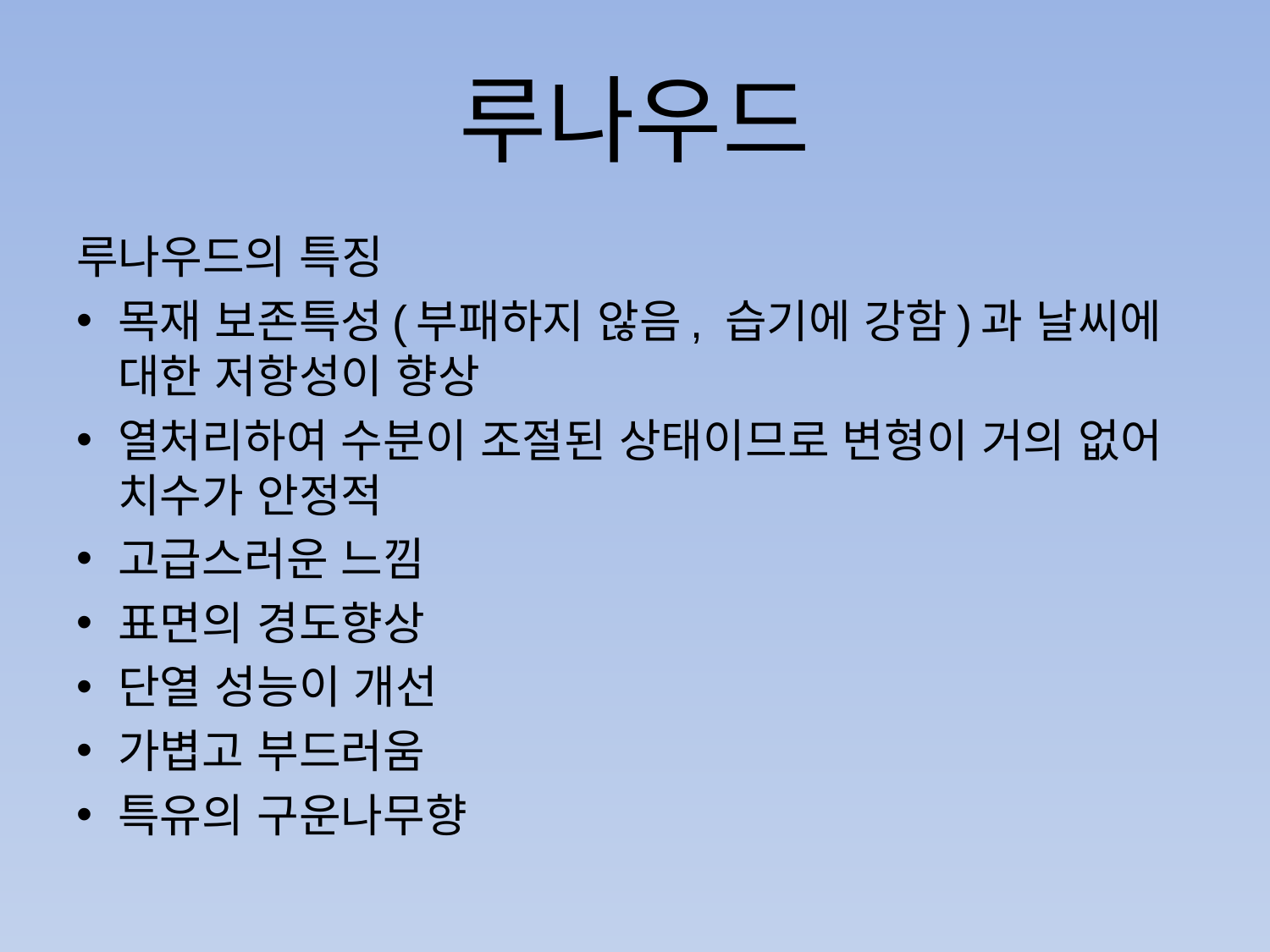

# 루나우드
루나우드의 특징
목재 보존특성(부패하지 않음, 습기에 강함)과 날씨에 대한 저항성이 향상
열처리하여 수분이 조절된 상태이므로 변형이 거의 없어 치수가 안정적
고급스러운 느낌
표면의 경도향상
단열 성능이 개선
가볍고 부드러움
특유의 구운나무향